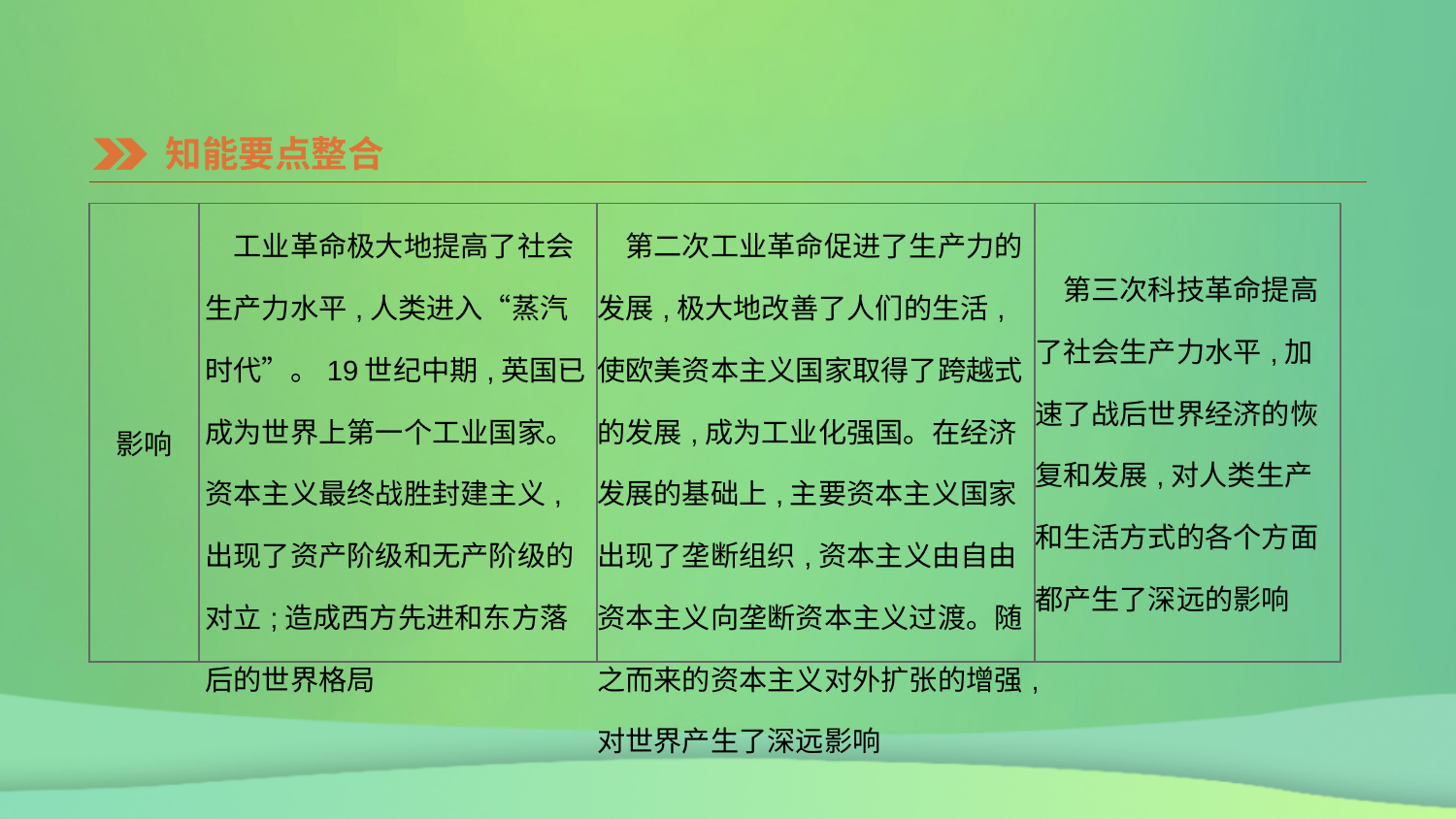

知能要点整合

| 影响 | 工业革命极大地提高了社会生产力水平,人类进入“蒸汽时代”。19世纪中期,英国已成为世界上第一个工业国家。资本主义最终战胜封建主义,出现了资产阶级和无产阶级的对立;造成西方先进和东方落后的世界格局 | 第二次工业革命促进了生产力的发展,极大地改善了人们的生活,使欧美资本主义国家取得了跨越式的发展,成为工业化强国。在经济发展的基础上,主要资本主义国家出现了垄断组织,资本主义由自由资本主义向垄断资本主义过渡。随之而来的资本主义对外扩张的增强,对世界产生了深远影响 | 第三次科技革命提高了社会生产力水平,加速了战后世界经济的恢复和发展,对人类生产和生活方式的各个方面都产生了深远的影响 |
| --- | --- | --- | --- |